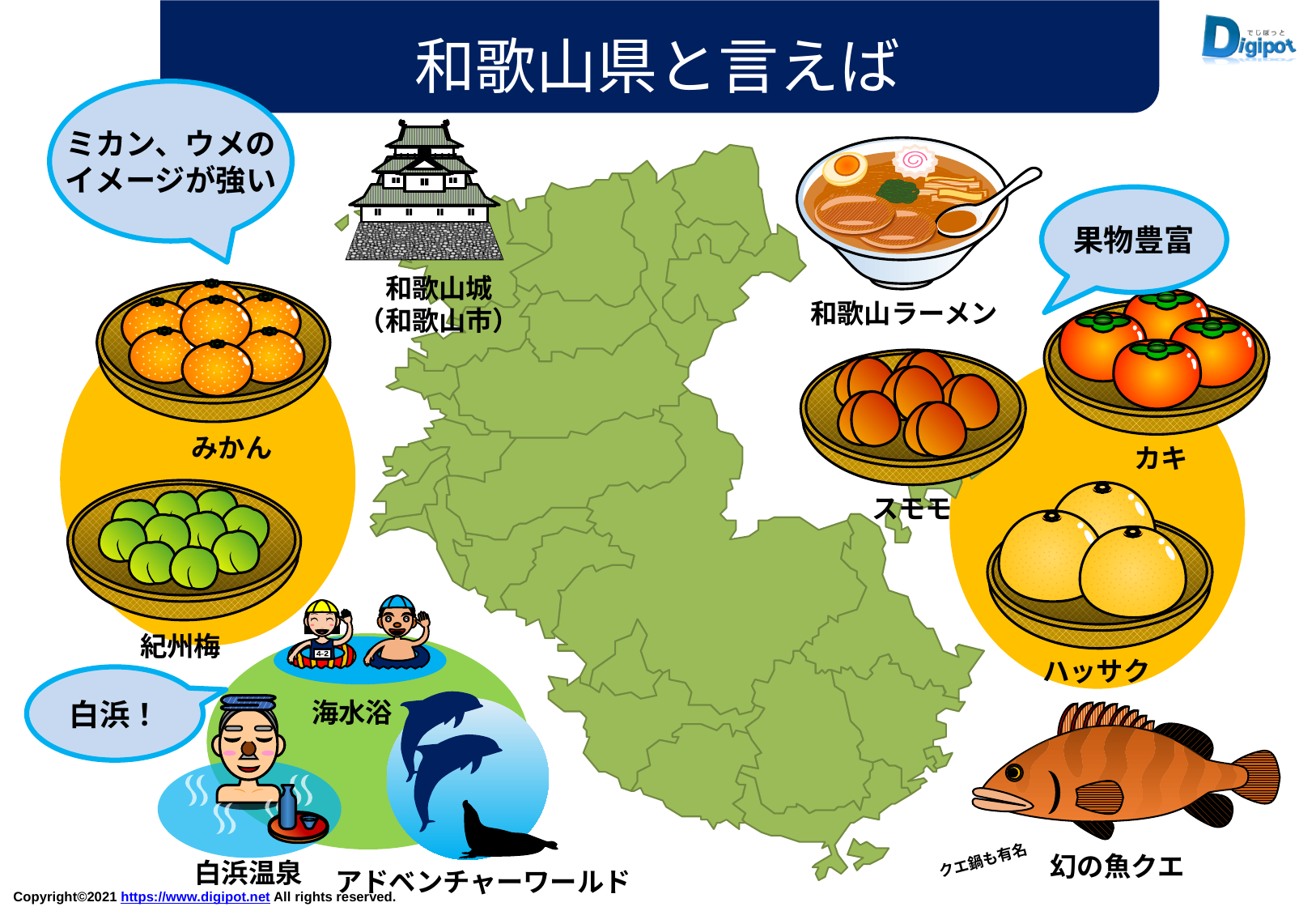

和歌山県と言えば
ミカン、ウメの
イメージが強い

果物豊富
和歌山城
（和歌山市）

和歌山ラーメン

みかん
カキ

スモモ

4-2
紀州梅

ハッサク
白浜！
海水浴

幻の魚クエ
クエ鍋も有名
白浜温泉
アドベンチャーワールド